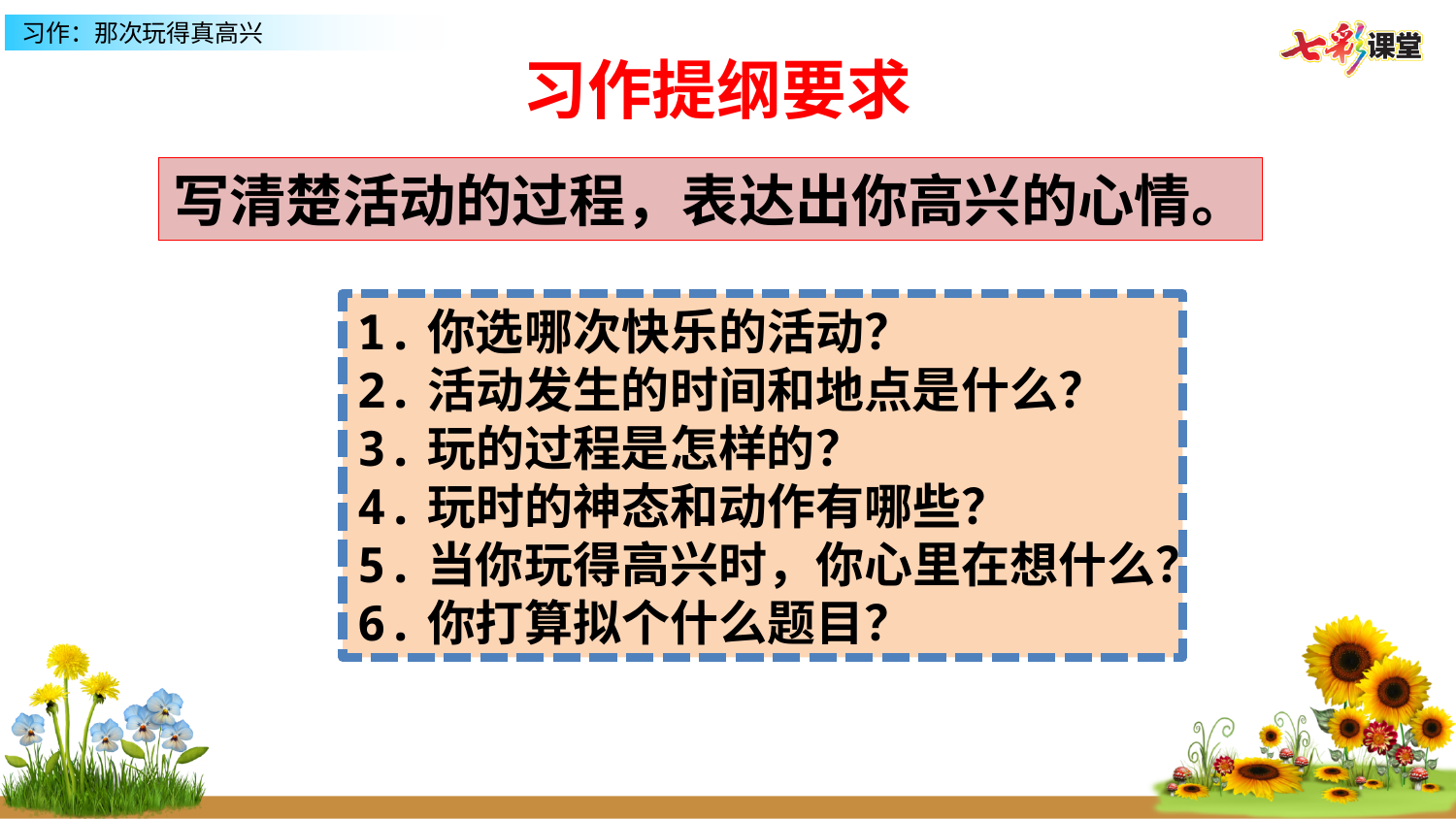

习作提纲要求
写清楚活动的过程，表达出你高兴的心情。
1.你选哪次快乐的活动？
2.活动发生的时间和地点是什么？
3.玩的过程是怎样的？
4.玩时的神态和动作有哪些？
5.当你玩得高兴时，你心里在想什么？
6.你打算拟个什么题目？